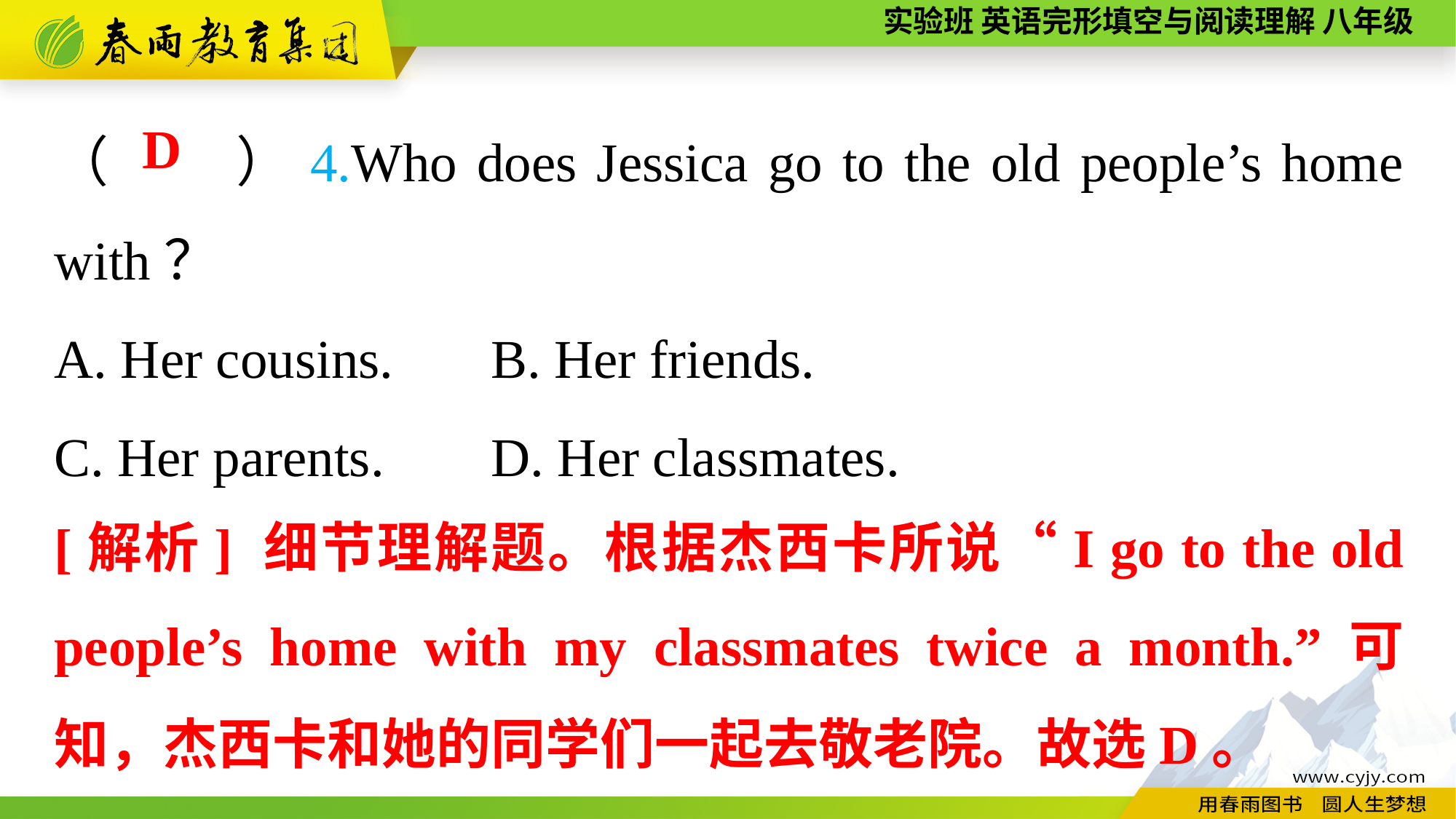

（　　）4.Who does Jessica go to the old people’s home with？
A. Her cousins.	B. Her friends.
C. Her parents.	D. Her classmates.
 D
[解析] 细节理解题。根据杰西卡所说“I go to the old people’s home with my classmates twice a month.”可知，杰西卡和她的同学们一起去敬老院。故选D。